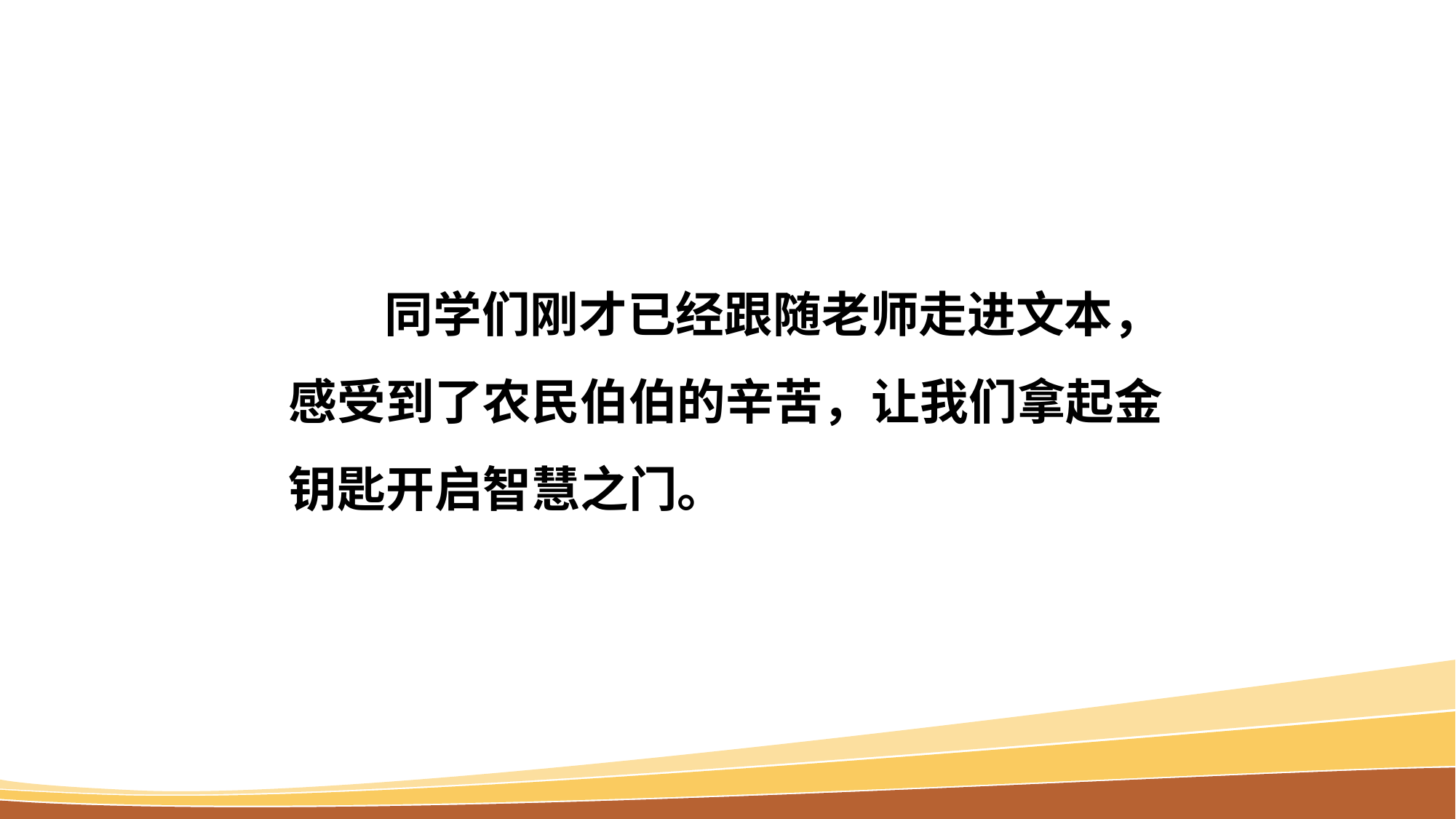

同学们刚才已经跟随老师走进文本，感受到了农民伯伯的辛苦，让我们拿起金钥匙开启智慧之门。